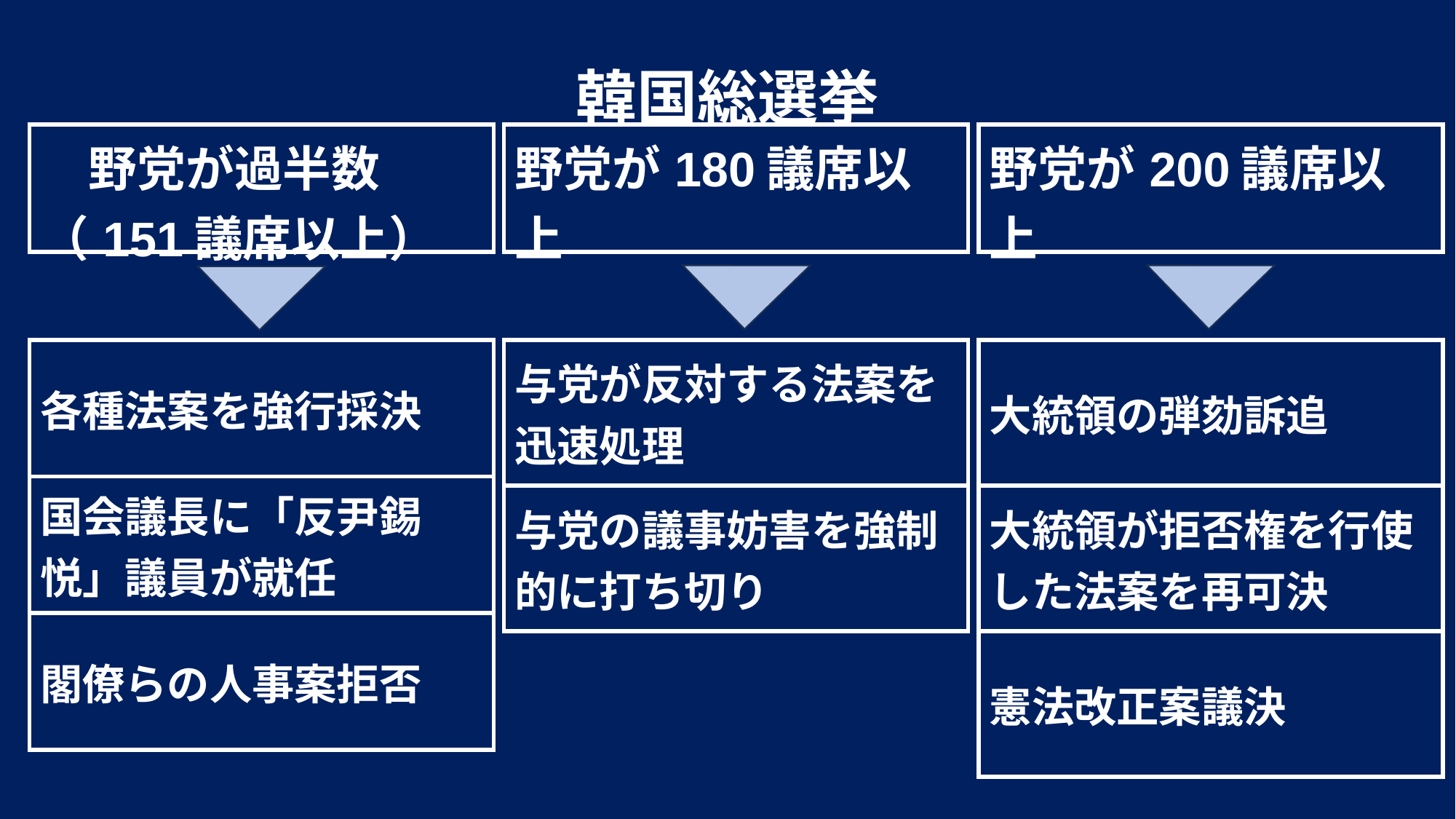

韓国総選挙
| 野党が過半数 （151議席以上） |
| --- |
| 野党が180議席以上 |
| --- |
| 野党が200議席以上 |
| --- |

| 与党が反対する法案を迅速処理 |
| --- |
| 与党の議事妨害を強制的に打ち切り |
| 大統領の弾劾訴追 |
| --- |
| 大統領が拒否権を行使した法案を再可決 |
| 憲法改正案議決 |
| 各種法案を強行採決 |
| --- |
| 国会議長に「反尹錫悦」議員が就任 |
| 閣僚らの人事案拒否 |